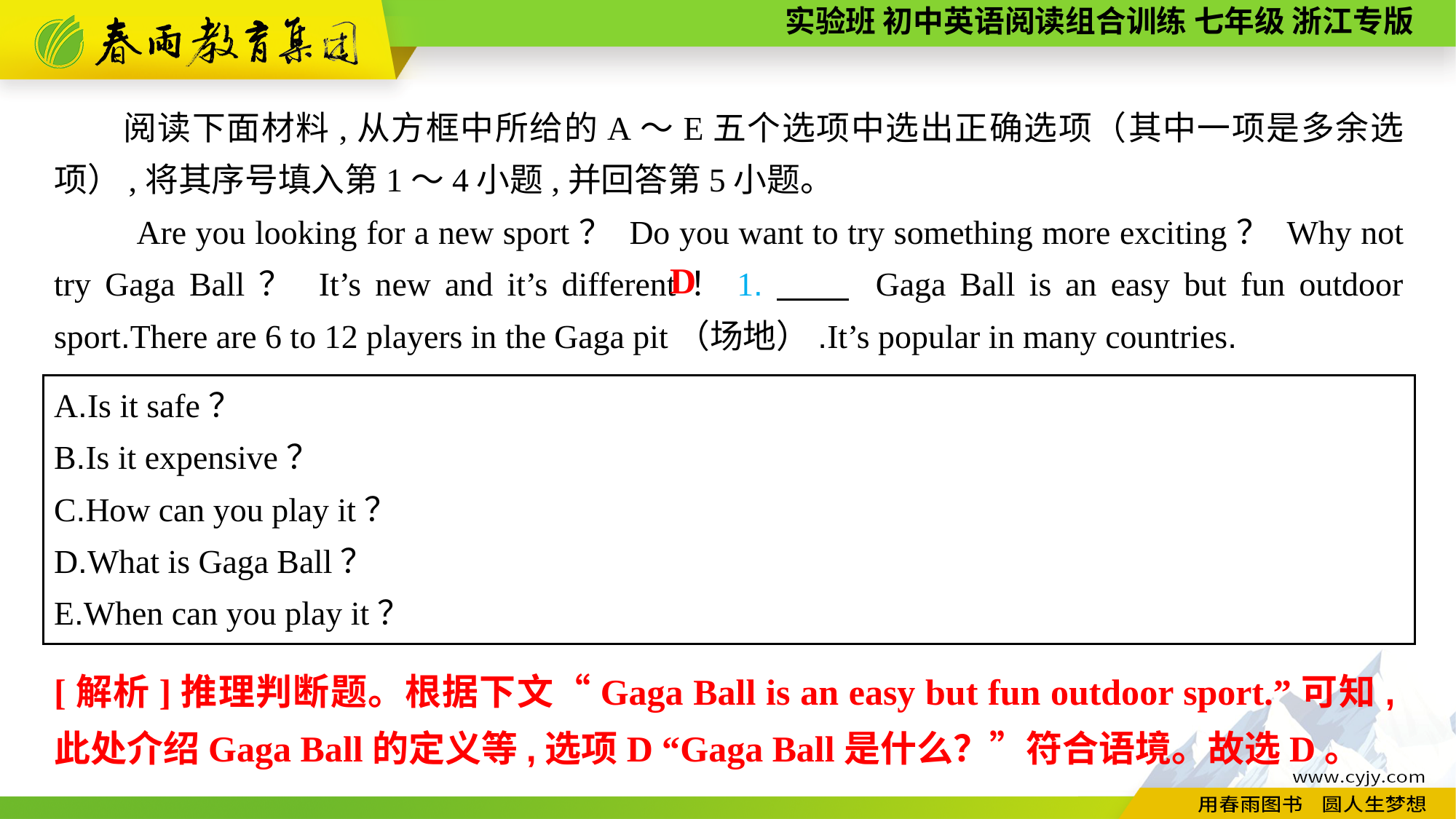

阅读下面材料,从方框中所给的A～E五个选项中选出正确选项（其中一项是多余选项）,将其序号填入第1～4小题,并回答第5小题。
         Are you looking for a new sport？ Do you want to try something more exciting？ Why not try Gaga Ball？ It’s new and it’s different！1.　　 Gaga Ball is an easy but fun outdoor sport.There are 6 to 12 players in the Gaga pit（场地）.It’s popular in many countries.
D
A.Is it safe？
B.Is it expensive？
C.How can you play it？
D.What is Gaga Ball？
E.When can you play it？

[解析]推理判断题。根据下文“Gaga Ball is an easy but fun outdoor sport.”可知,此处介绍Gaga Ball的定义等,选项D “Gaga Ball是什么？”符合语境。故选D。